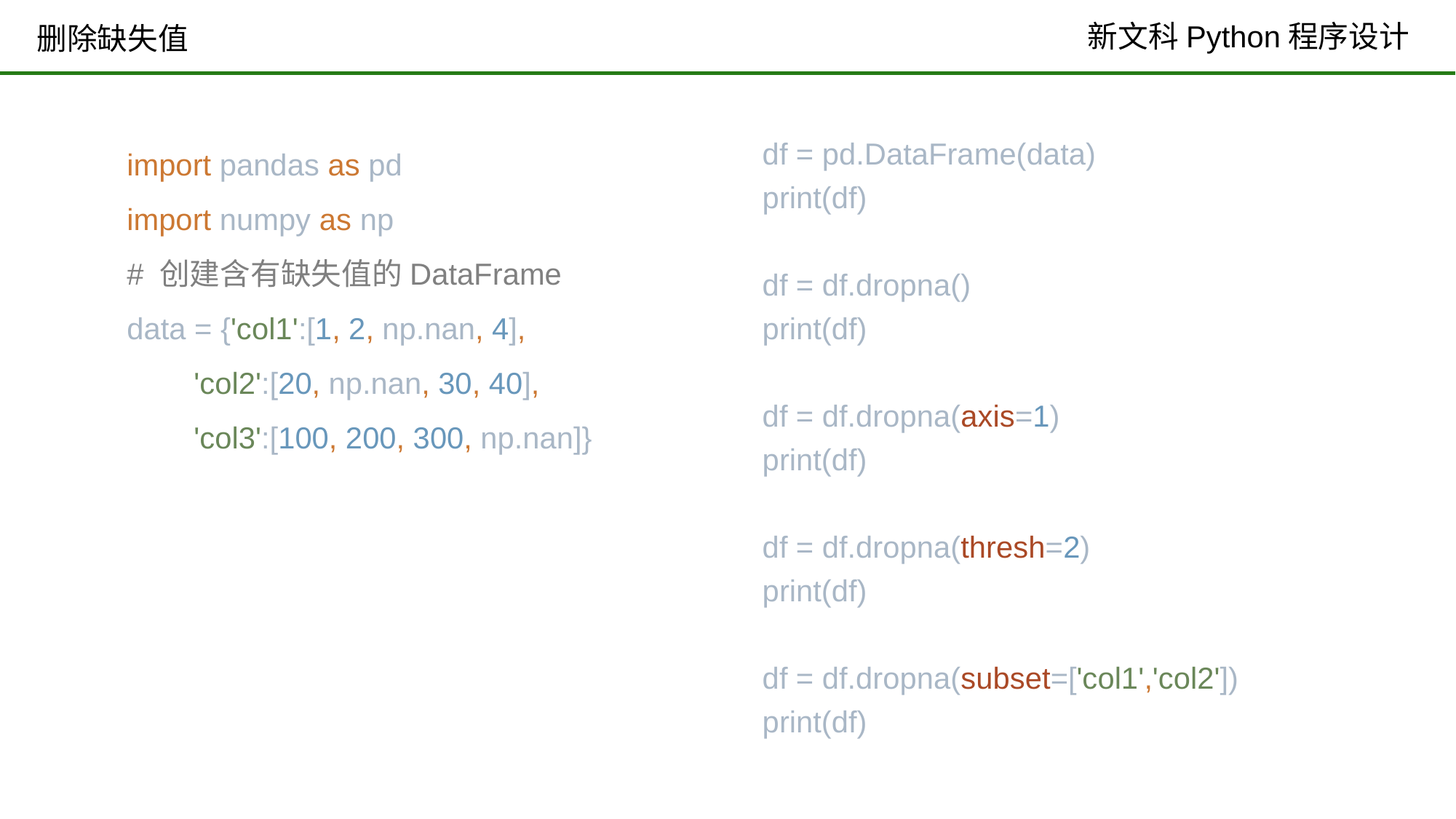

# 删除缺失值
import pandas as pd
import numpy as np
# 创建含有缺失值的DataFrame
data = {'col1':[1, 2, np.nan, 4],
        'col2':[20, np.nan, 30, 40],
        'col3':[100, 200, 300, np.nan]}
df = pd.DataFrame(data)
print(df)
df = df.dropna()
print(df)
df = df.dropna(axis=1)
print(df)
df = df.dropna(thresh=2)
print(df)
df = df.dropna(subset=['col1','col2'])
print(df)